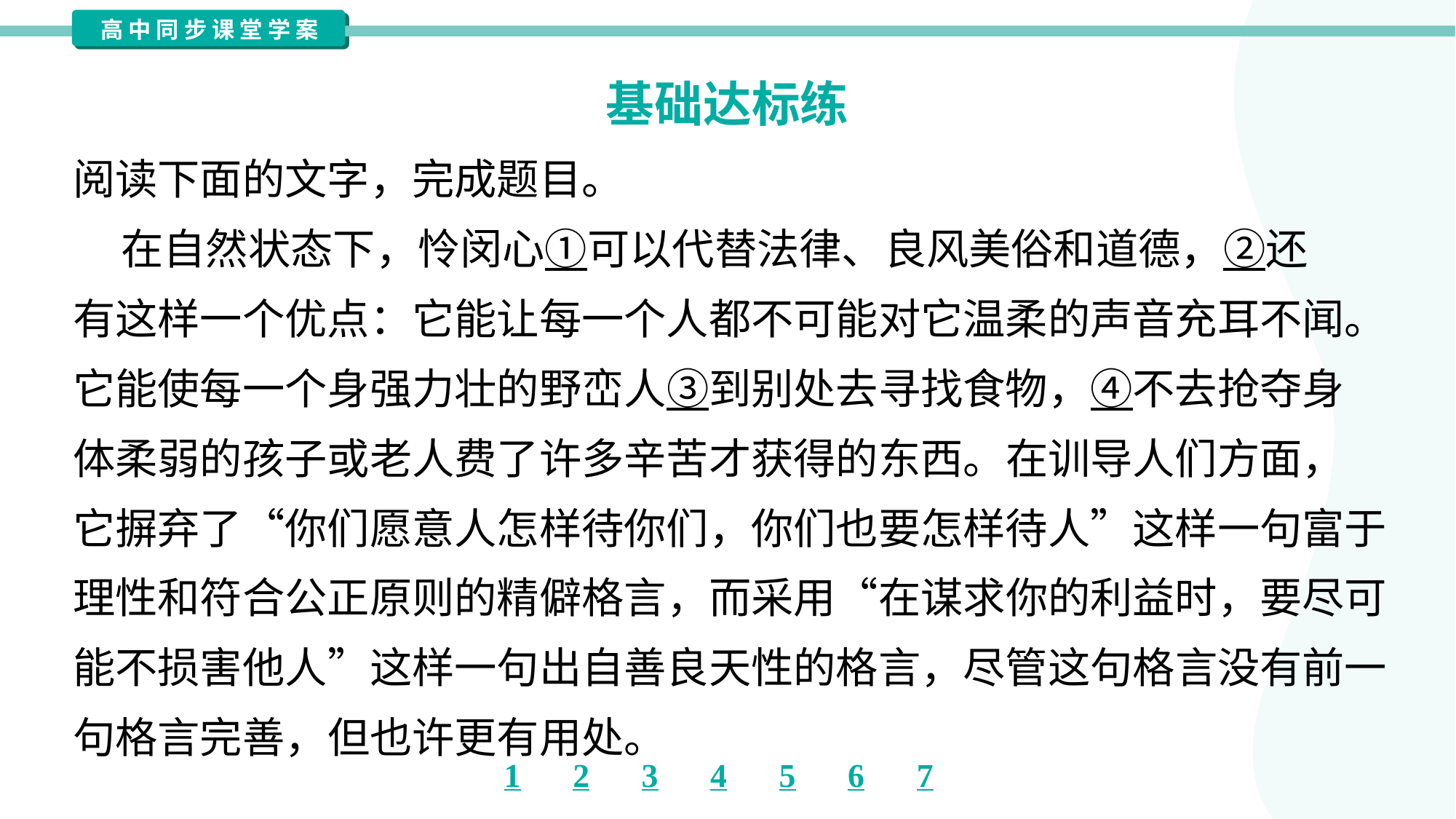

基础达标练
阅读下面的文字，完成题目。
    在自然状态下，怜闵心①可以代替法律、良风美俗和道德，②还
有这样一个优点：它能让每一个人都不可能对它温柔的声音充耳不闻。
它能使每一个身强力壮的野峦人③到别处去寻找食物，④不去抢夺身
体柔弱的孩子或老人费了许多辛苦才获得的东西。在训导人们方面，
它摒弃了“你们愿意人怎样待你们，你们也要怎样待人”这样一句富于
理性和符合公正原则的精僻格言，而采用“在谋求你的利益时，要尽可
能不损害他人”这样一句出自善良天性的格言，尽管这句格言没有前一
句格言完善，但也许更有用处。